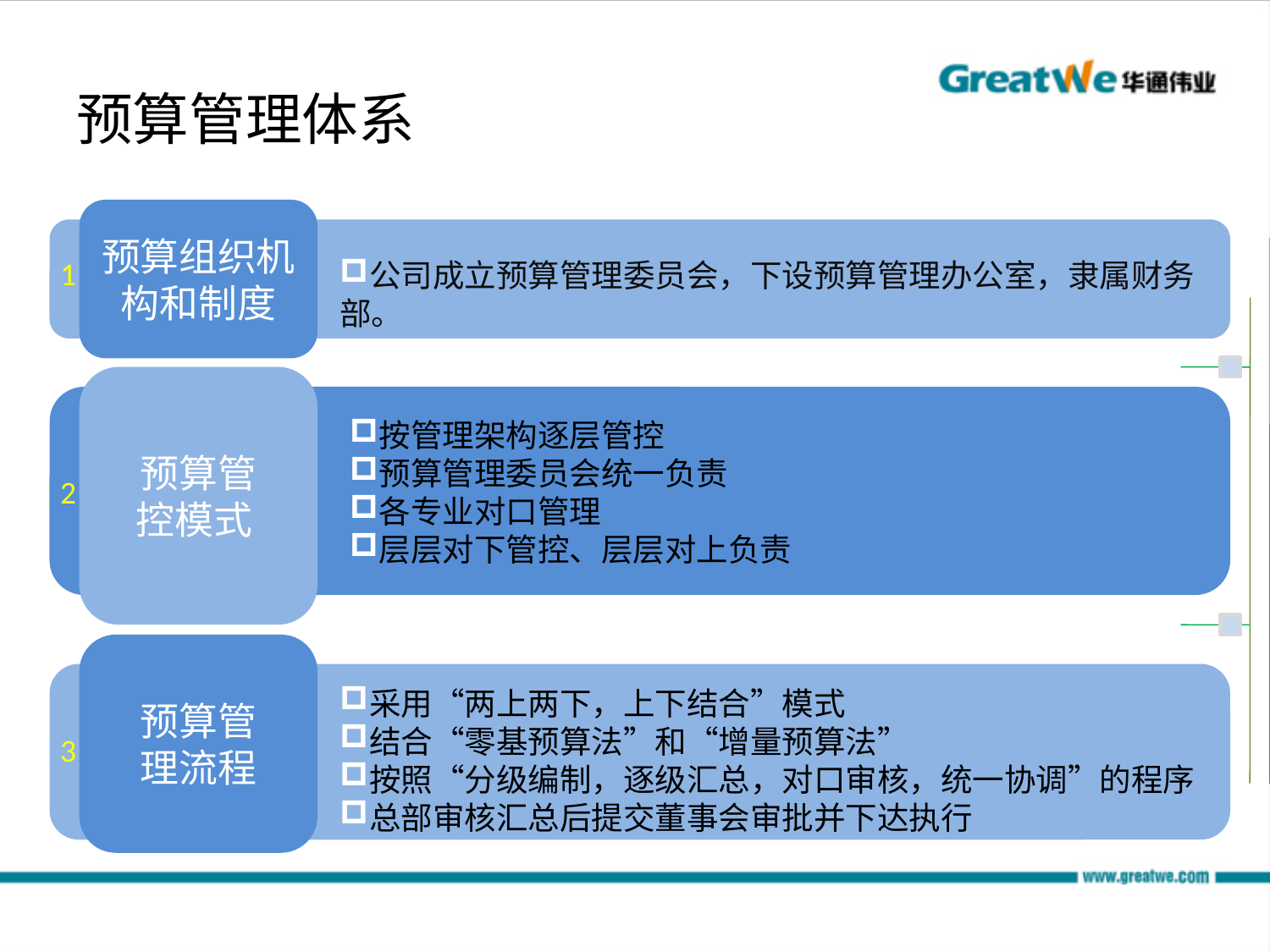

# 预算管理体系
预算组织机构和制度

公司成立预算管理委员会，下设预算管理办公室，隶属财务部。
1

预算管
控模式

按管理架构逐层管控
预算管理委员会统一负责
各专业对口管理
层层对下管控、层层对上负责

2
预算管
理流程

采用“两上两下，上下结合”模式
结合“零基预算法”和“增量预算法”
按照“分级编制，逐级汇总，对口审核，统一协调”的程序
总部审核汇总后提交董事会审批并下达执行
3